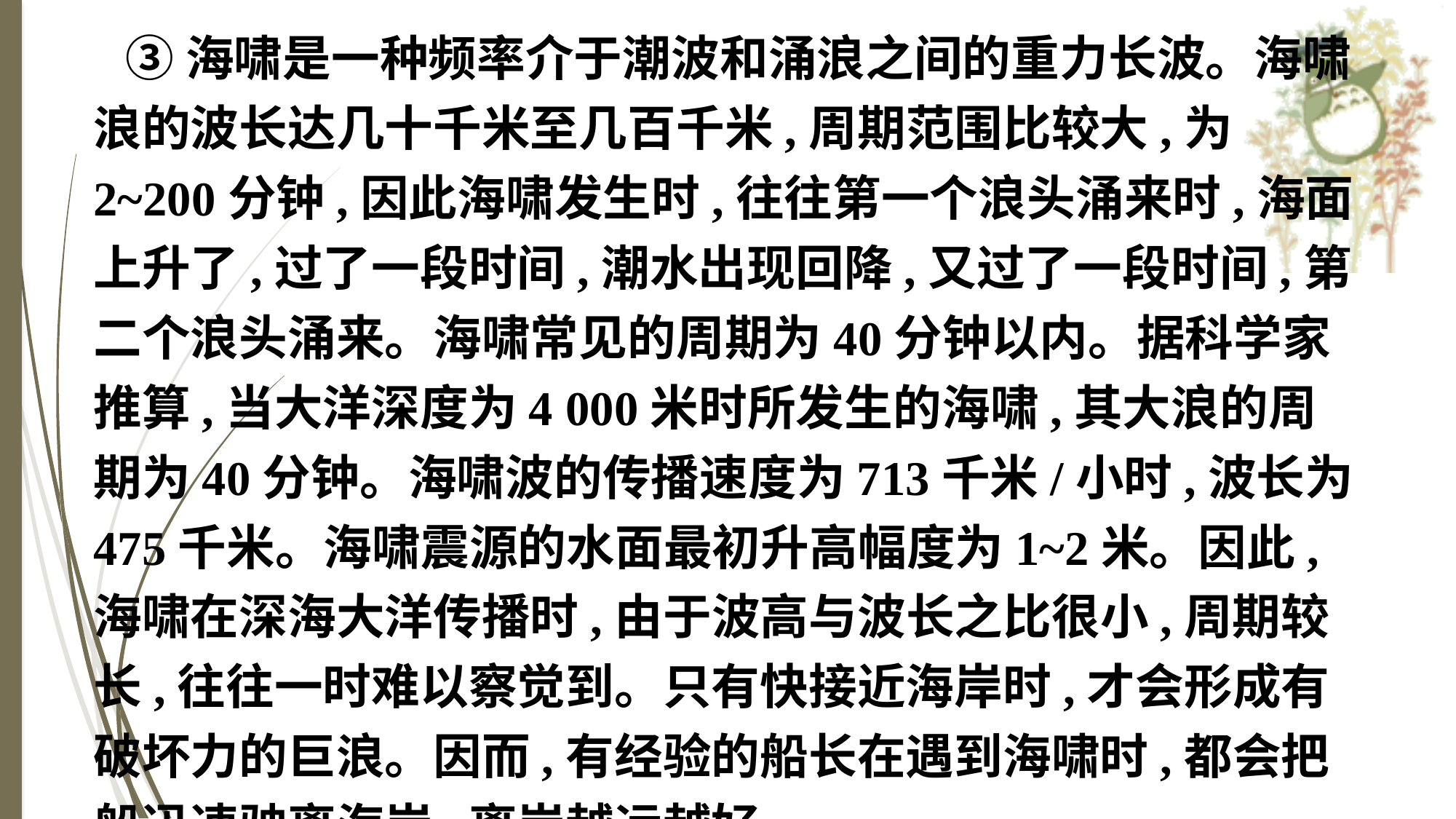

③海啸是一种频率介于潮波和涌浪之间的重力长波。海啸浪的波长达几十千米至几百千米,周期范围比较大,为2~200分钟,因此海啸发生时,往往第一个浪头涌来时,海面上升了,过了一段时间,潮水出现回降,又过了一段时间,第二个浪头涌来。海啸常见的周期为40分钟以内。据科学家推算,当大洋深度为4 000米时所发生的海啸,其大浪的周期为40分钟。海啸波的传播速度为713千米/小时,波长为475千米。海啸震源的水面最初升高幅度为1~2米。因此,海啸在深海大洋传播时,由于波高与波长之比很小,周期较长,往往一时难以察觉到。只有快接近海岸时,才会形成有破坏力的巨浪。因而,有经验的船长在遇到海啸时,都会把船迅速驶离海岸,离岸越远越好。